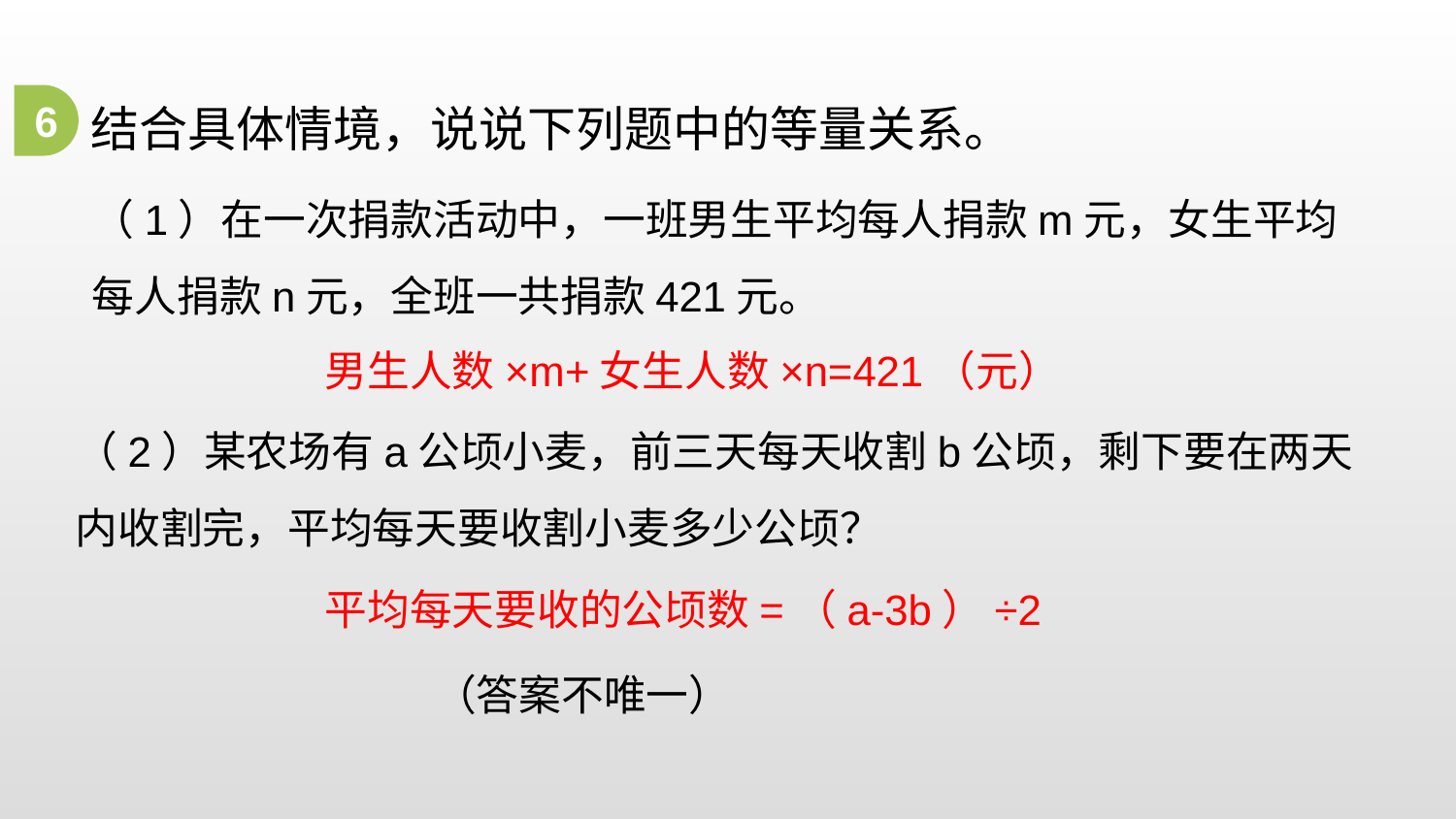

6
结合具体情境，说说下列题中的等量关系。
（1）在一次捐款活动中，一班男生平均每人捐款m元，女生平均每人捐款n元，全班一共捐款421元。
男生人数×m+女生人数×n=421（元）
（2）某农场有a公顷小麦，前三天每天收割b公顷，剩下要在两天内收割完，平均每天要收割小麦多少公顷？
平均每天要收的公顷数=（a-3b）÷2
（答案不唯一）